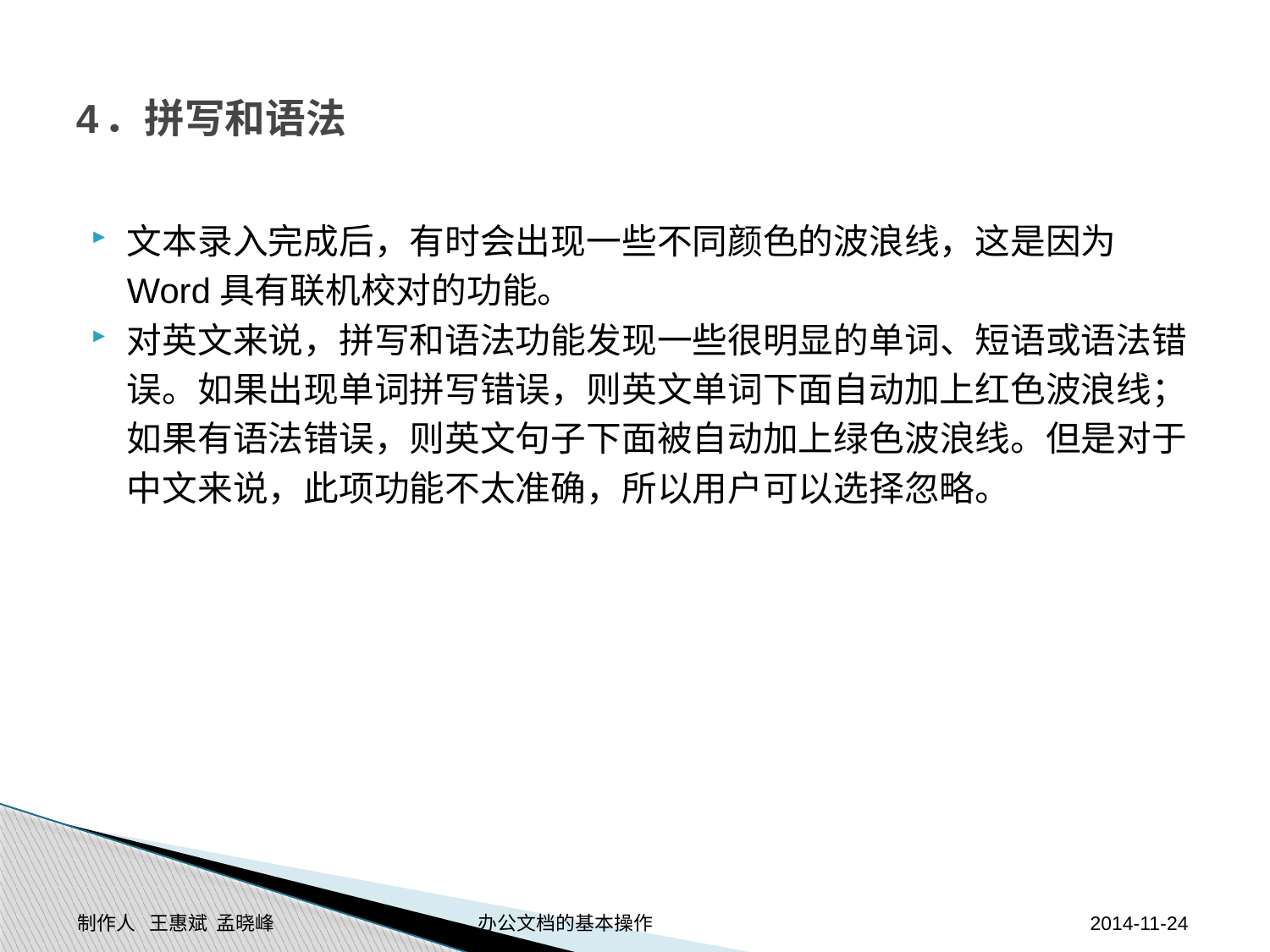

# 4．拼写和语法
文本录入完成后，有时会出现一些不同颜色的波浪线，这是因为Word具有联机校对的功能。
对英文来说，拼写和语法功能发现一些很明显的单词、短语或语法错误。如果出现单词拼写错误，则英文单词下面自动加上红色波浪线；如果有语法错误，则英文句子下面被自动加上绿色波浪线。但是对于中文来说，此项功能不太准确，所以用户可以选择忽略。

制作人   王惠斌  孟晓峰                                              办公文档的基本操作
2014-11-24